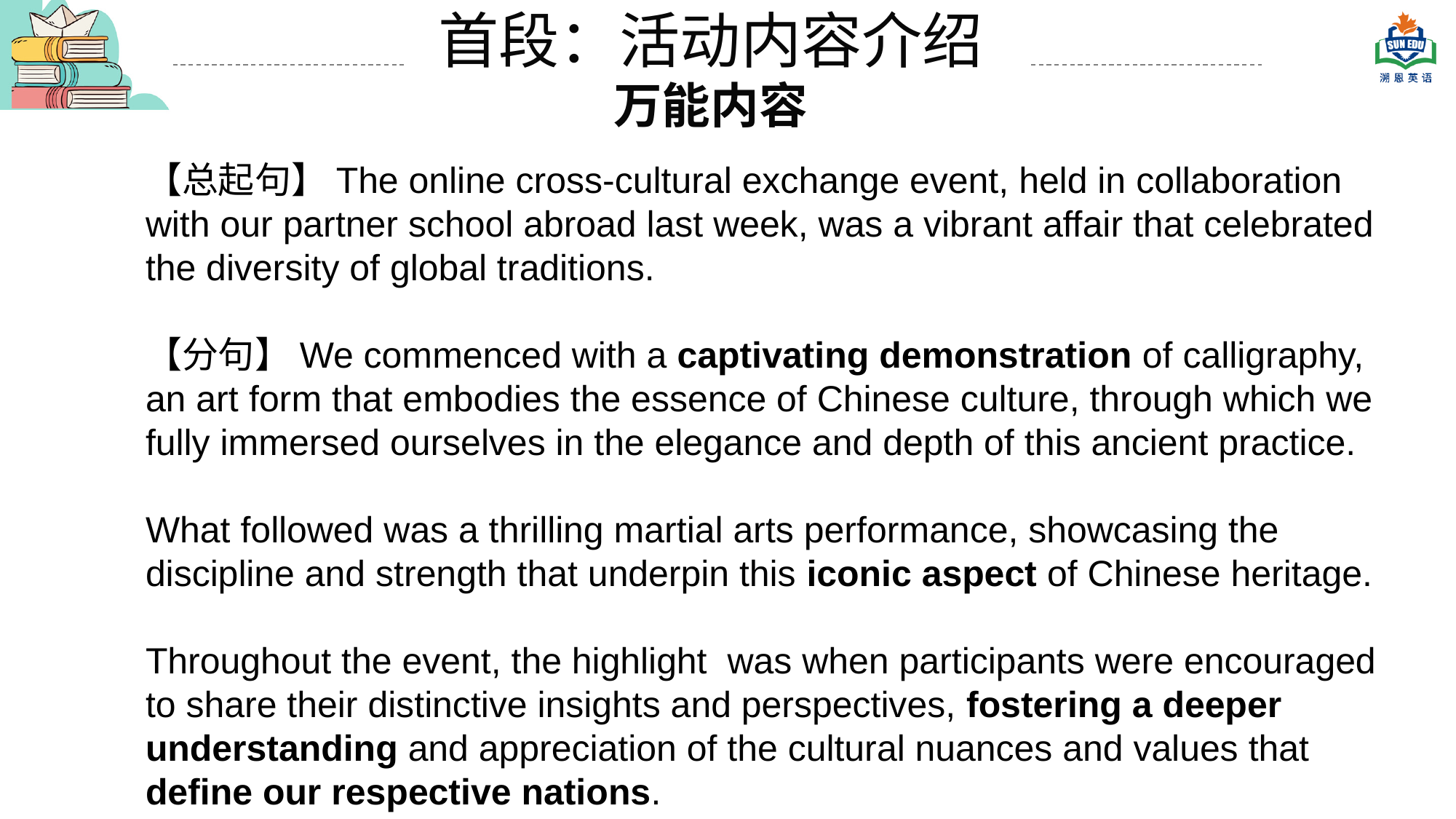

首段：活动内容介绍
万能内容
【总起句】The online cross-cultural exchange event, held in collaboration with our partner school abroad last week, was a vibrant affair that celebrated the diversity of global traditions.

【分句】We commenced with a captivating demonstration of calligraphy, an art form that embodies the essence of Chinese culture, through which we fully immersed ourselves in the elegance and depth of this ancient practice.

What followed was a thrilling martial arts performance, showcasing the discipline and strength that underpin this iconic aspect of Chinese heritage.

Throughout the event, the highlight  was when participants were encouraged to share their distinctive insights and perspectives, fostering a deeper understanding and appreciation of the cultural nuances and values that define our respective nations.